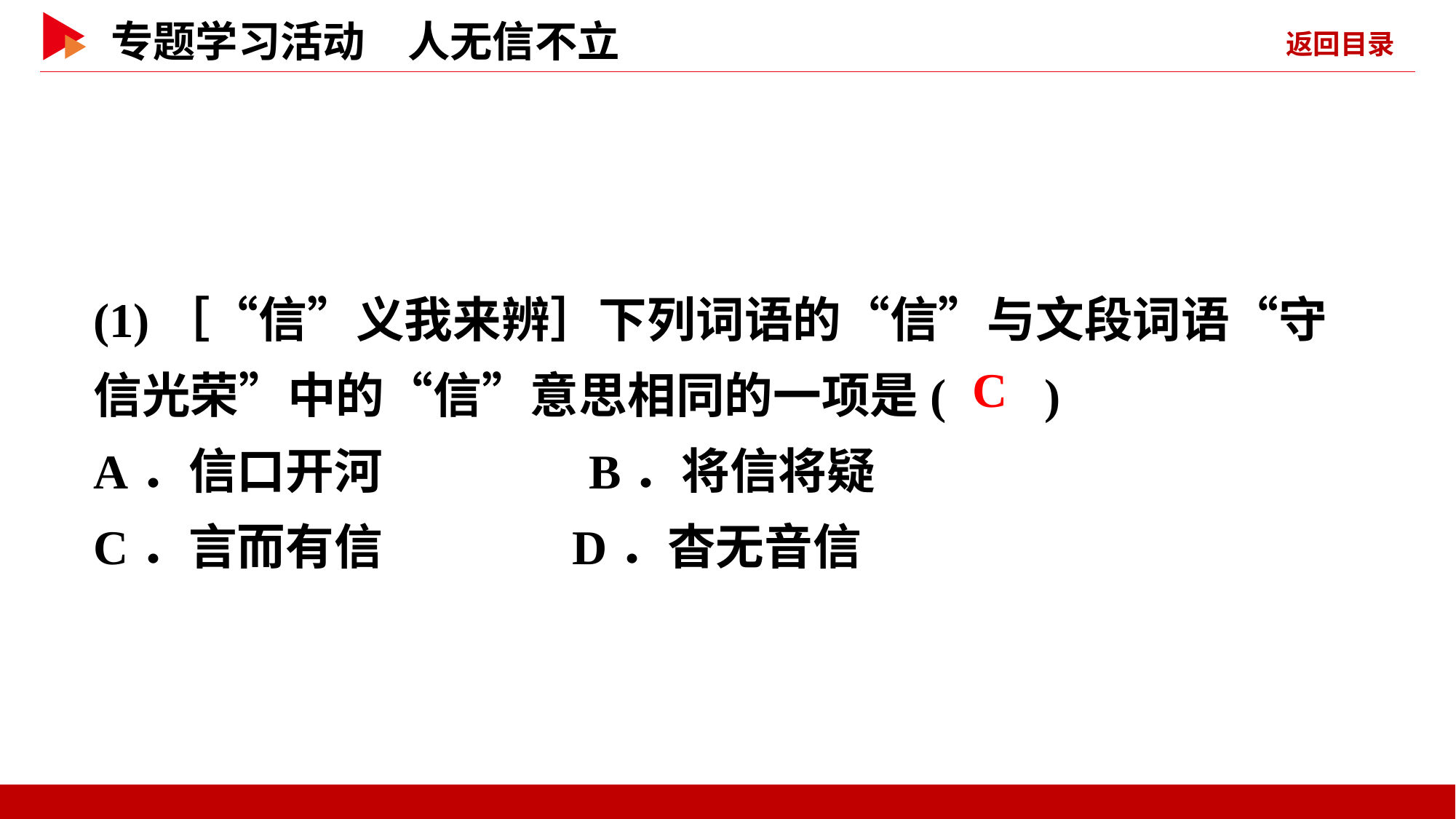

(1)［“信”义我来辨］下列词语的“信”与文段词语“守信光荣”中的“信”意思相同的一项是(        )
A．信口开河　　　　B．将信将疑
C．言而有信                D．杳无音信
   C